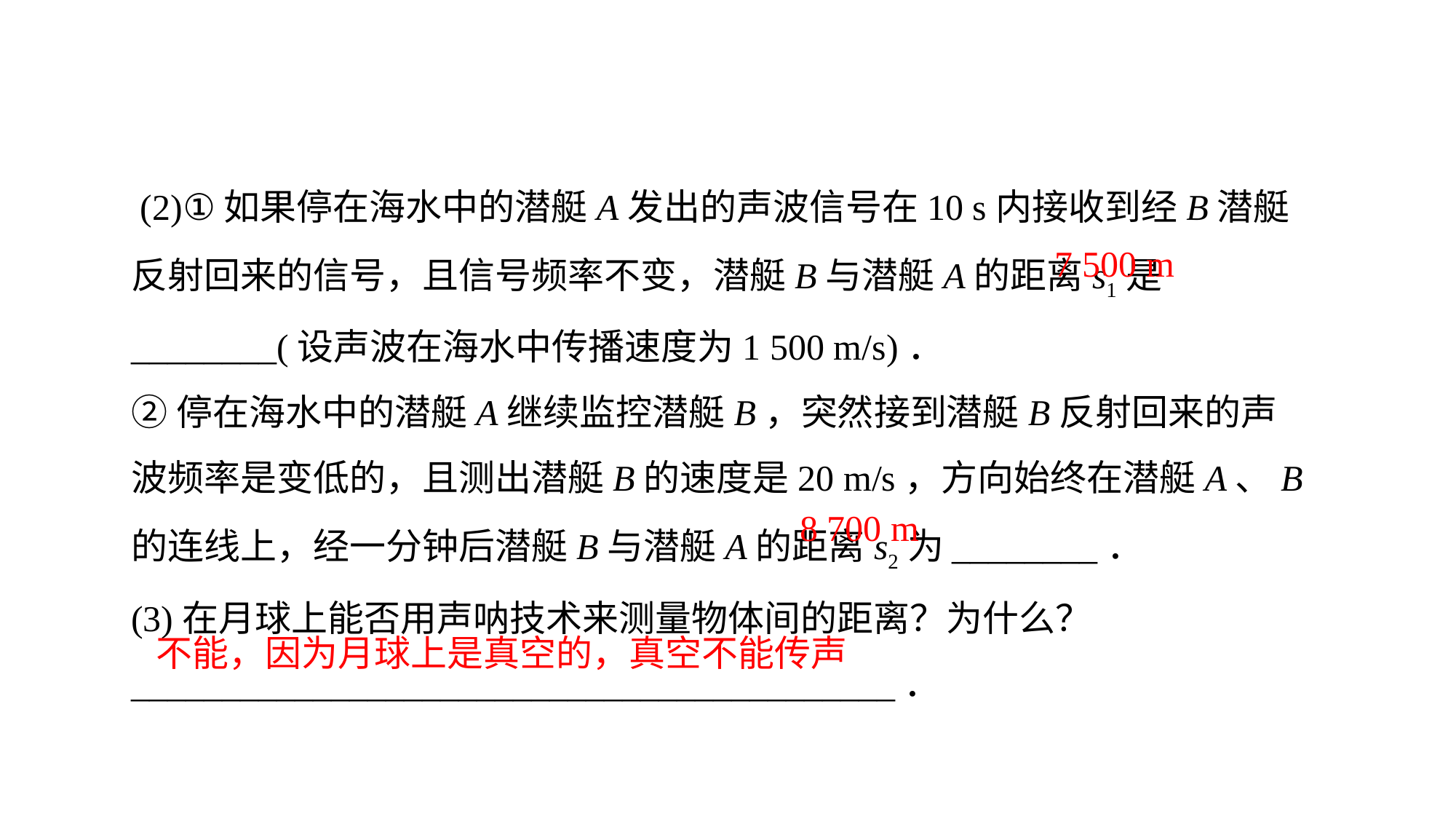

(2)①如果停在海水中的潜艇A发出的声波信号在10 s内接收到经B潜艇反射回来的信号，且信号频率不变，潜艇B与潜艇A的距离s1是________(设声波在海水中传播速度为1 500 m/s)．
②停在海水中的潜艇A继续监控潜艇B，突然接到潜艇B反射回来的声波频率是变低的，且测出潜艇B的速度是20 m/s，方向始终在潜艇A、B的连线上，经一分钟后潜艇B与潜艇A的距离s2为________．(3)在月球上能否用声呐技术来测量物体间的距离？为什么？__________________________________________．
7 500 m
8 700 m
不能，因为月球上是真空的，真空不能传声